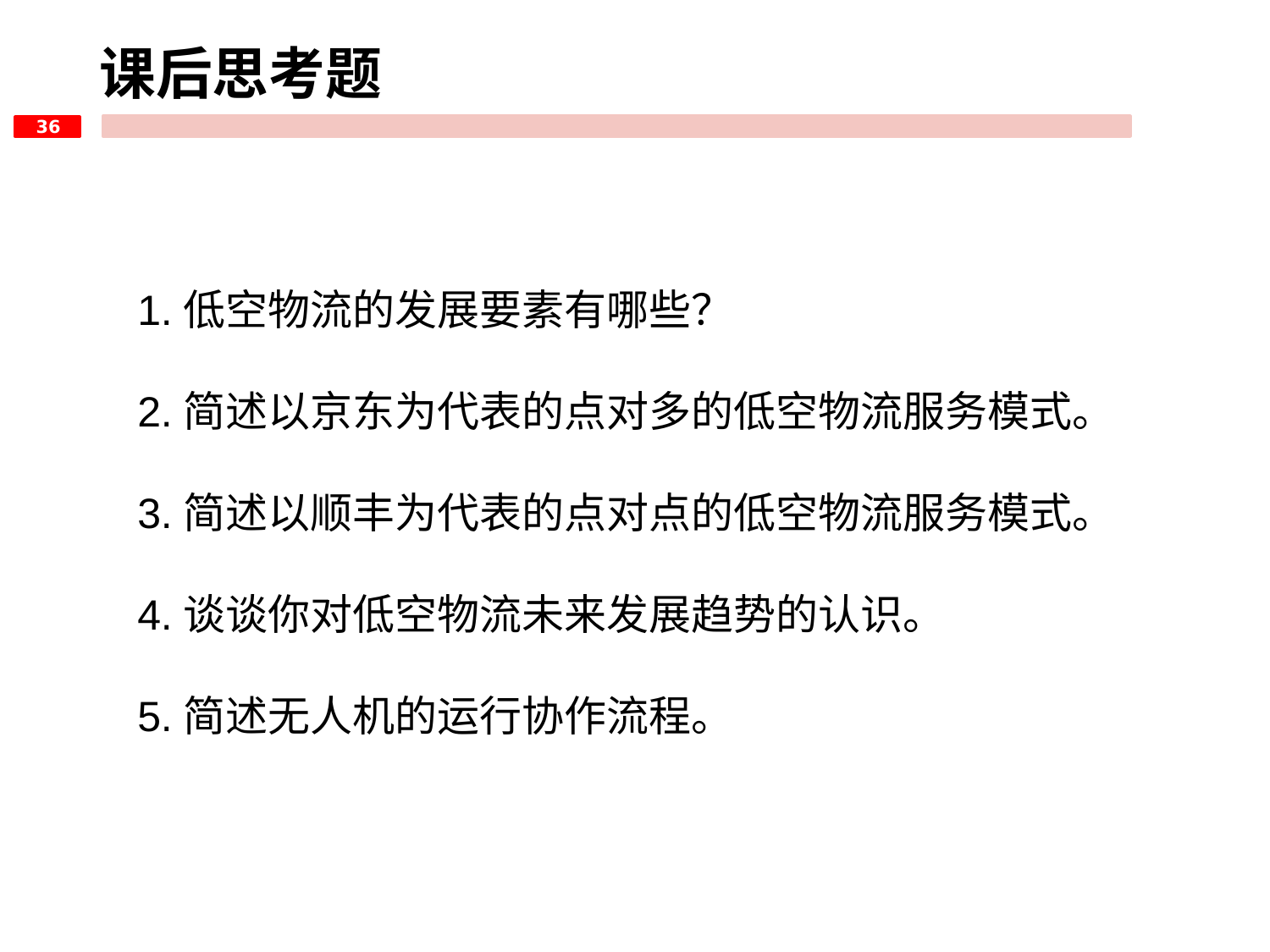

课后思考题

36
1.低空物流的发展要素有哪些？
2.简述以京东为代表的点对多的低空物流服务模式。
3.简述以顺丰为代表的点对点的低空物流服务模式。
4.谈谈你对低空物流未来发展趋势的认识。
5.简述无人机的运行协作流程。